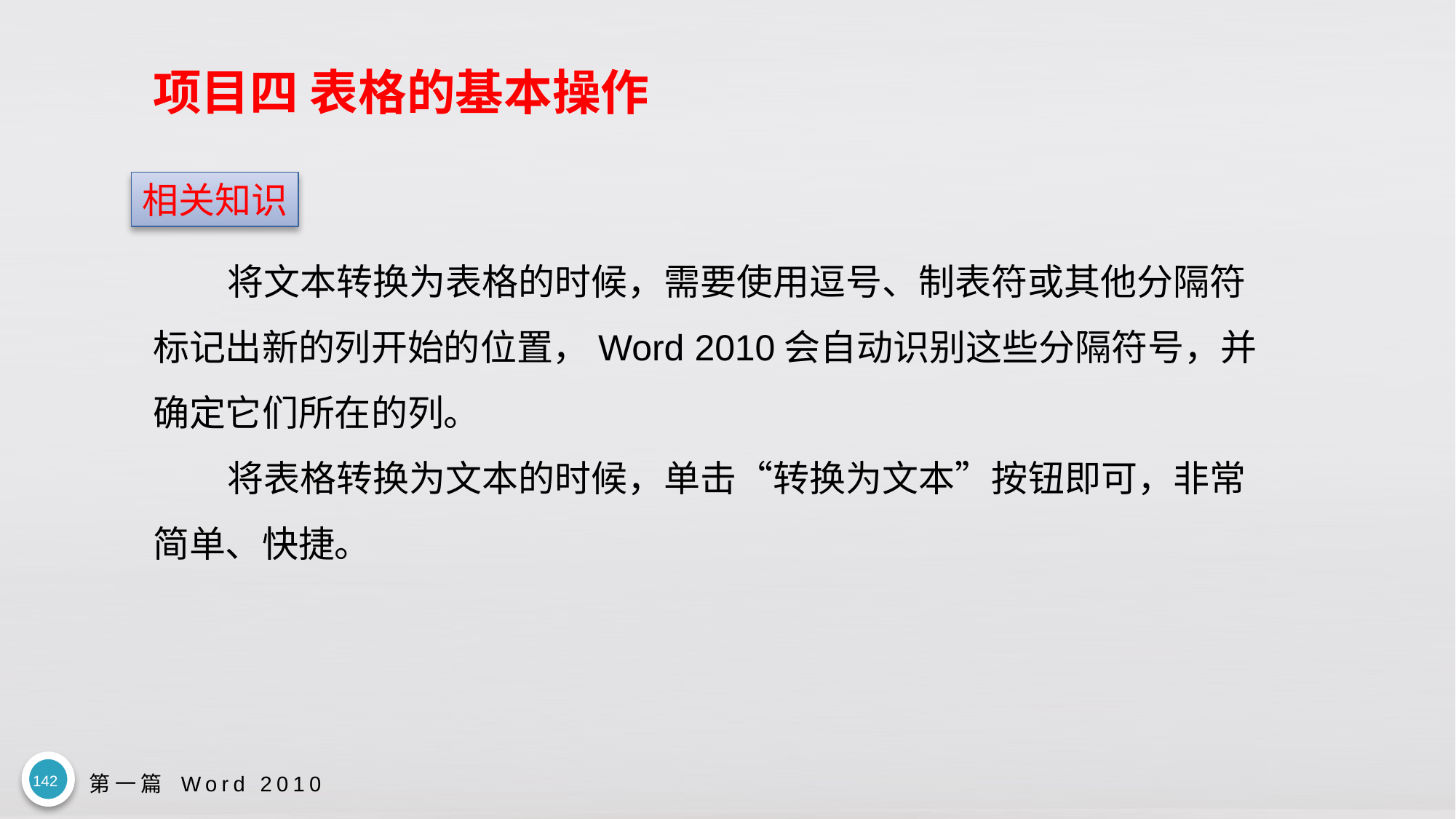

# 项目四 表格的基本操作
相关知识
将文本转换为表格的时候，需要使用逗号、制表符或其他分隔符标记出新的列开始的位置，Word 2010会自动识别这些分隔符号，并确定它们所在的列。
将表格转换为文本的时候，单击“转换为文本”按钮即可，非常简单、快捷。
142